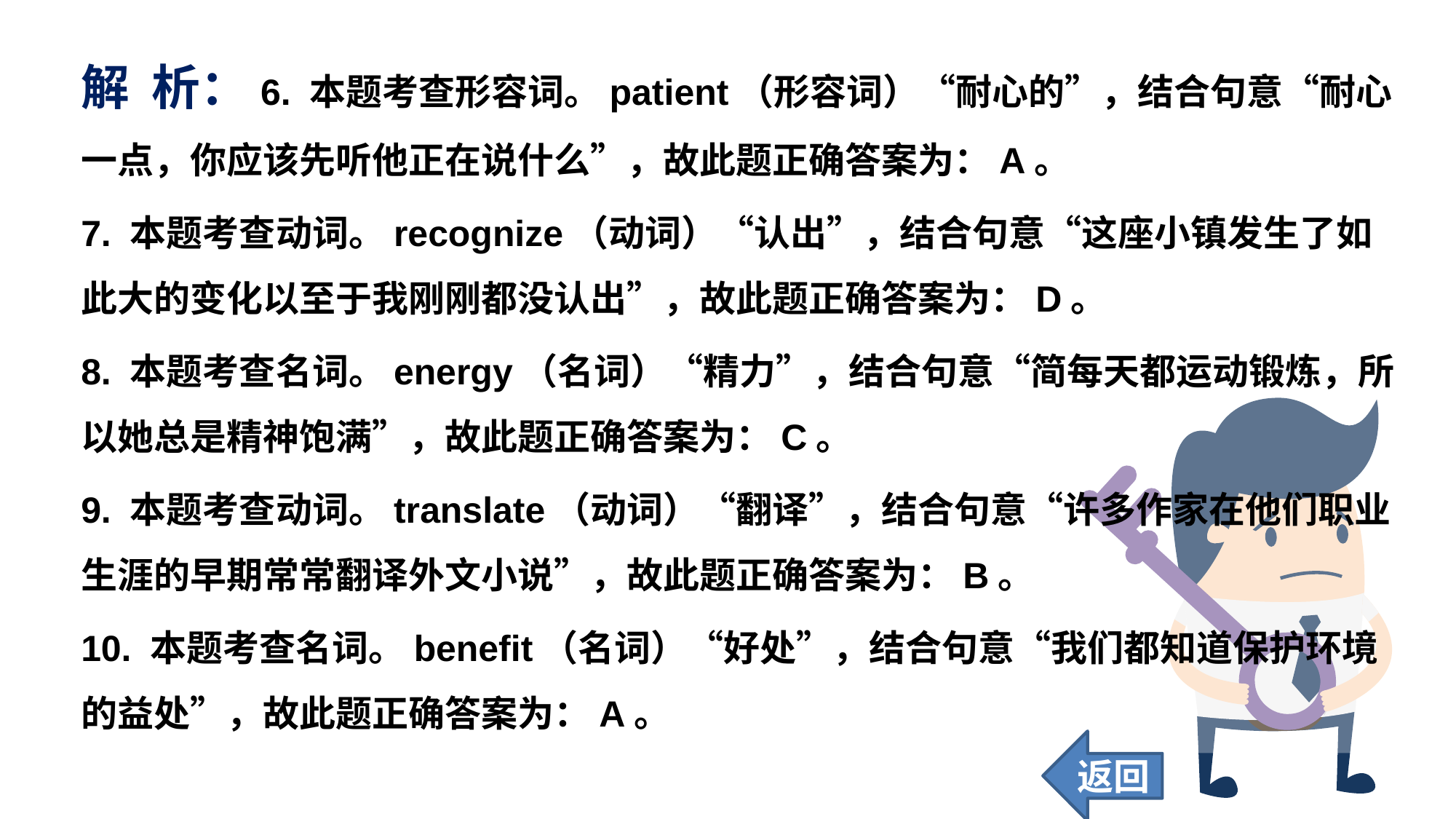

解  析：6. 本题考查形容词。patient（形容词）“耐心的”，结合句意“耐心一点，你应该先听他正在说什么”，故此题正确答案为：A。
7. 本题考查动词。recognize（动词）“认出”，结合句意“这座小镇发生了如此大的变化以至于我刚刚都没认出”，故此题正确答案为：D。
8. 本题考查名词。energy（名词）“精力”，结合句意“简每天都运动锻炼，所以她总是精神饱满”，故此题正确答案为：C。
9. 本题考查动词。translate（动词）“翻译”，结合句意“许多作家在他们职业生涯的早期常常翻译外文小说”，故此题正确答案为：B。
10. 本题考查名词。benefit（名词）“好处”，结合句意“我们都知道保护环境的益处”，故此题正确答案为：A。

返回
61